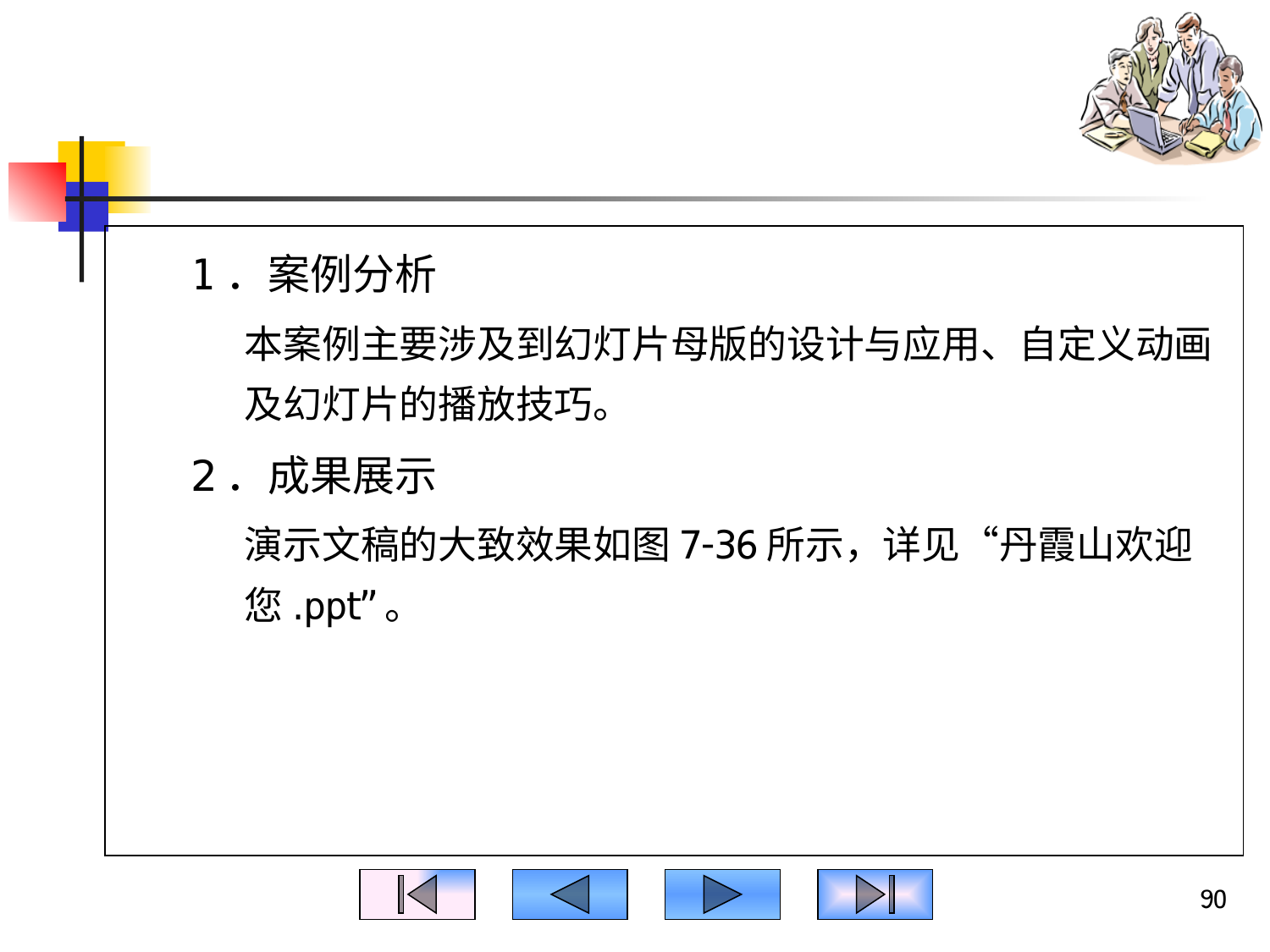

#
1．案例分析
本案例主要涉及到幻灯片母版的设计与应用、自定义动画及幻灯片的播放技巧。
2．成果展示
演示文稿的大致效果如图7-36所示，详见“丹霞山欢迎您.ppt”。
90